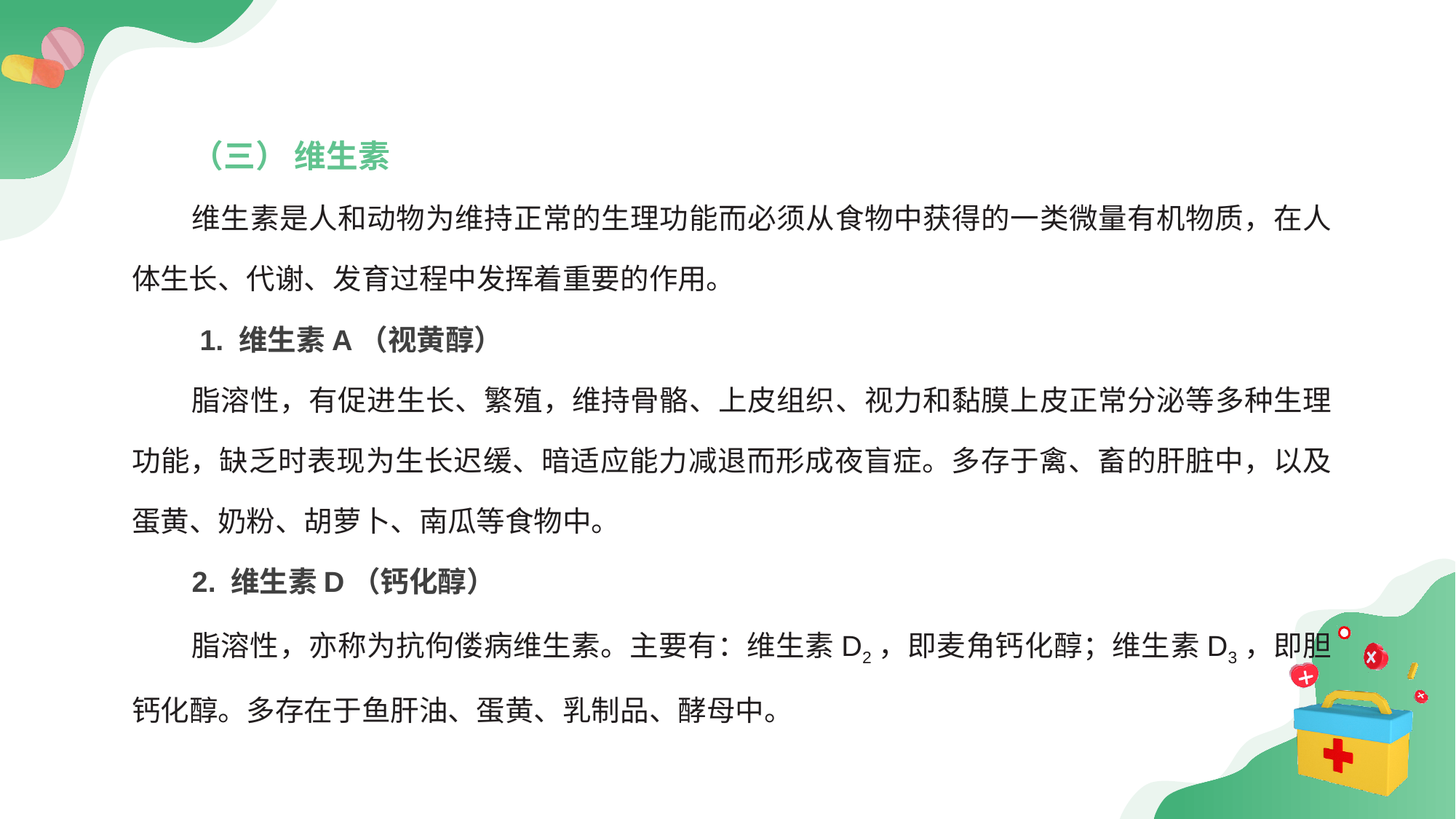

（三） 维生素
维生素是人和动物为维持正常的生理功能而必须从食物中获得的一类微量有机物质，在人体生长、代谢、发育过程中发挥着重要的作用。
 1. 维生素A（视黄醇）
脂溶性，有促进生长、繁殖，维持骨骼、上皮组织、视力和黏膜上皮正常分泌等多种生理功能，缺乏时表现为生长迟缓、暗适应能力减退而形成夜盲症。多存于禽、畜的肝脏中，以及蛋黄、奶粉、胡萝卜、南瓜等食物中。
2. 维生素D（钙化醇）
脂溶性，亦称为抗佝偻病维生素。主要有：维生素D2，即麦角钙化醇；维生素D3，即胆钙化醇。多存在于鱼肝油、蛋黄、乳制品、酵母中。